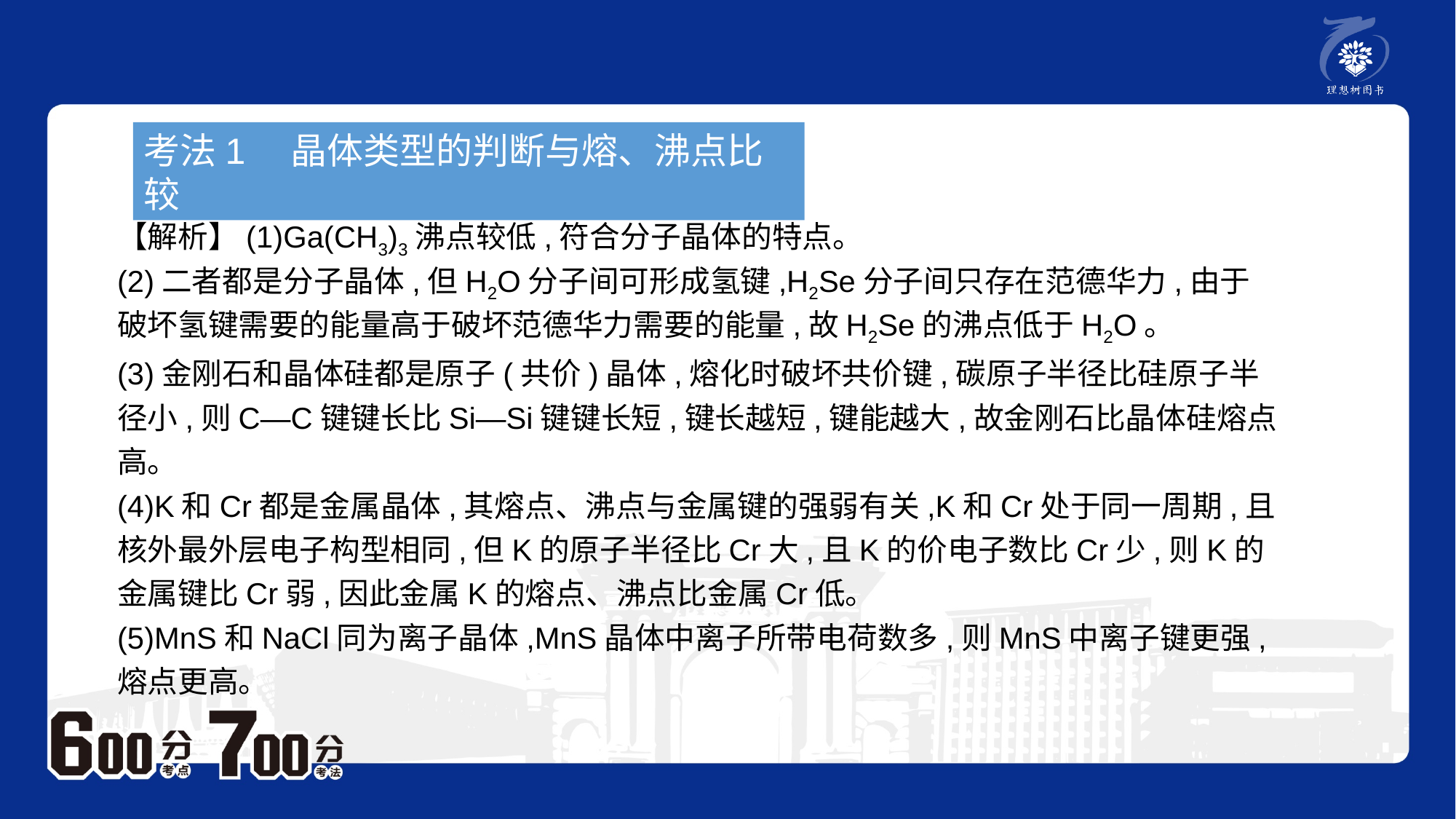

考法1　晶体类型的判断与熔、沸点比较
【解析】(1)Ga(CH3)3沸点较低,符合分子晶体的特点。
(2)二者都是分子晶体,但H2O分子间可形成氢键,H2Se分子间只存在范德华力,由于破坏氢键需要的能量高于破坏范德华力需要的能量,故H2Se的沸点低于H2O。
(3)金刚石和晶体硅都是原子(共价)晶体,熔化时破坏共价键,碳原子半径比硅原子半径小,则C—C键键长比Si—Si键键长短,键长越短,键能越大,故金刚石比晶体硅熔点高。
(4)K和Cr都是金属晶体,其熔点、沸点与金属键的强弱有关,K和Cr处于同一周期,且核外最外层电子构型相同,但K的原子半径比Cr大,且K的价电子数比Cr少,则K的金属键比Cr弱,因此金属K的熔点、沸点比金属Cr低。
(5)MnS和NaCl同为离子晶体,MnS晶体中离子所带电荷数多,则MnS中离子键更强,熔点更高。